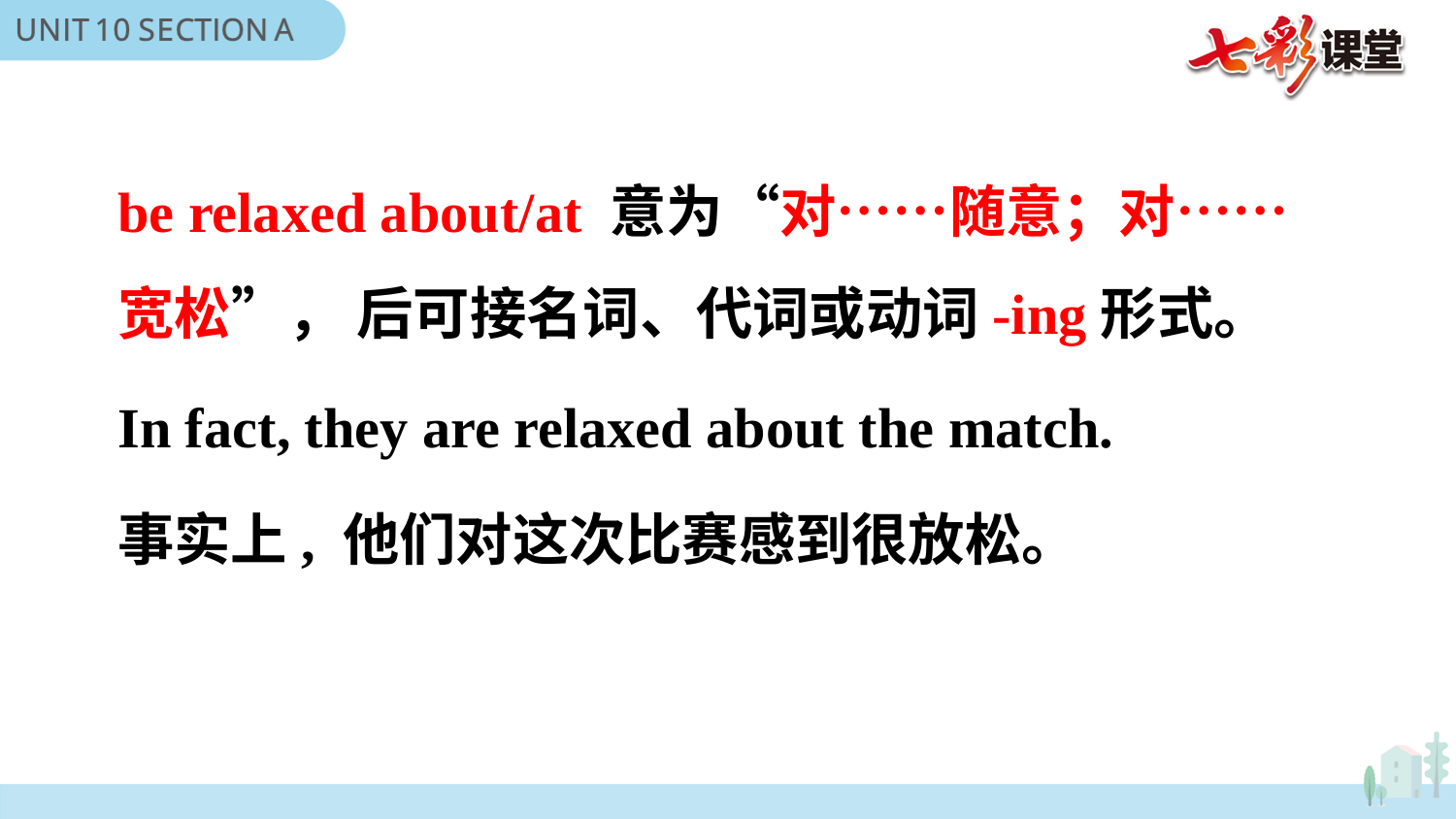

be relaxed about/at 意为“对……随意；对……宽松”， 后可接名词、代词或动词-ing形式。
In fact, they are relaxed about the match.
事实上, 他们对这次比赛感到很放松。